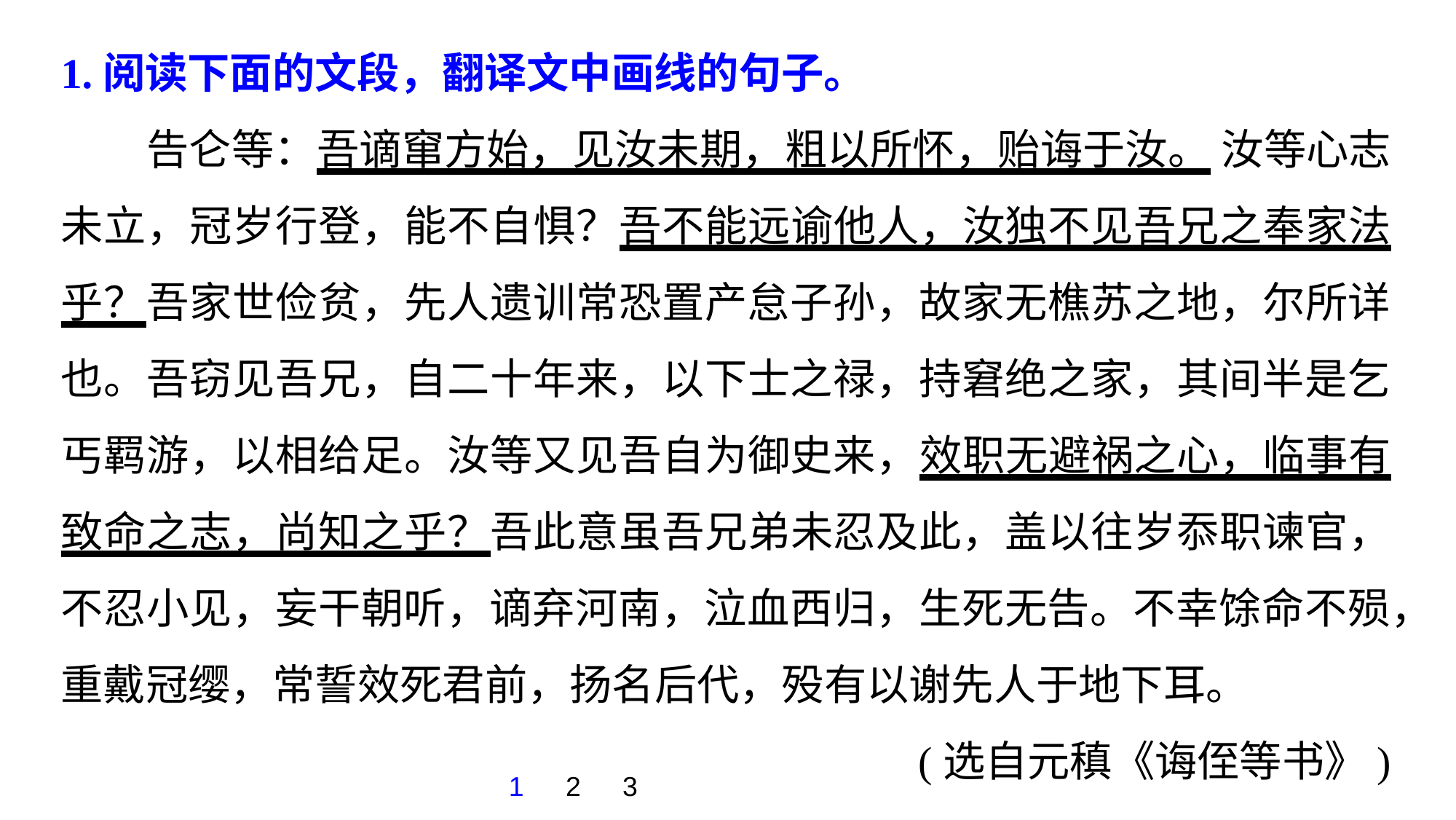

1.阅读下面的文段，翻译文中画线的句子。
告仑等：吾谪窜方始，见汝未期，粗以所怀，贻诲于汝。 汝等心志未立，冠岁行登，能不自惧？吾不能远谕他人，汝独不见吾兄之奉家法乎？吾家世俭贫，先人遗训常恐置产怠子孙，故家无樵苏之地，尔所详也。吾窃见吾兄，自二十年来，以下士之禄，持窘绝之家，其间半是乞丐羁游，以相给足。汝等又见吾自为御史来，效职无避祸之心，临事有致命之志，尚知之乎？吾此意虽吾兄弟未忍及此，盖以往岁忝职谏官，不忍小见，妄干朝听，谪弃河南，泣血西归，生死无告。不幸馀命不殒，重戴冠缨，常誓效死君前，扬名后代，殁有以谢先人于地下耳。
(选自元稹《诲侄等书》)
1
2
3